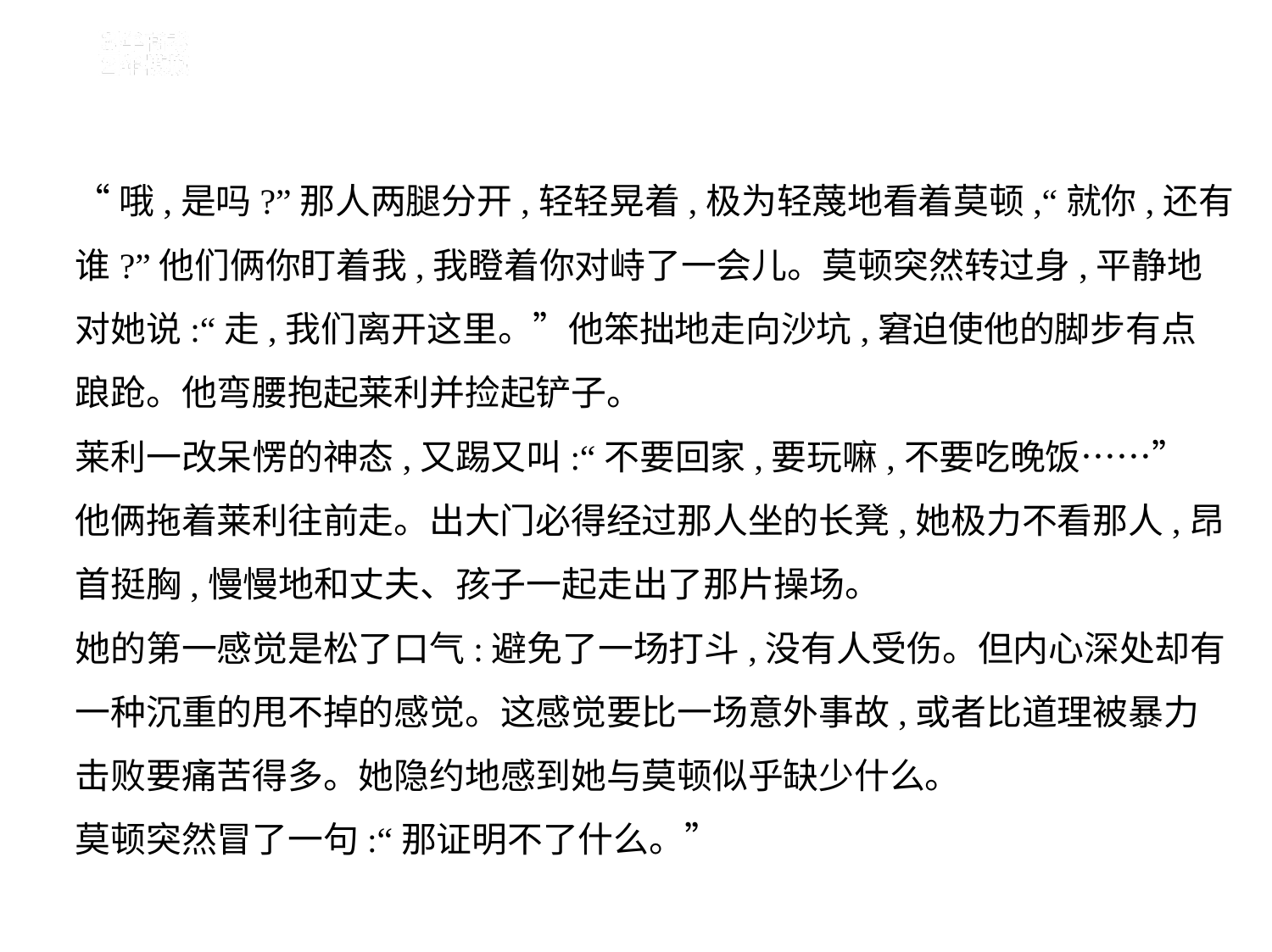

“哦,是吗?”那人两腿分开,轻轻晃着,极为轻蔑地看着莫顿,“就你,还有
谁?”他们俩你盯着我,我瞪着你对峙了一会儿。莫顿突然转过身,平静地
对她说:“走,我们离开这里。”他笨拙地走向沙坑,窘迫使他的脚步有点
踉跄。他弯腰抱起莱利并捡起铲子。
莱利一改呆愣的神态,又踢又叫:“不要回家,要玩嘛,不要吃晚饭……”
他俩拖着莱利往前走。出大门必得经过那人坐的长凳,她极力不看那人,昂
首挺胸,慢慢地和丈夫、孩子一起走出了那片操场。
她的第一感觉是松了口气:避免了一场打斗,没有人受伤。但内心深处却有
一种沉重的甩不掉的感觉。这感觉要比一场意外事故,或者比道理被暴力
击败要痛苦得多。她隐约地感到她与莫顿似乎缺少什么。
莫顿突然冒了一句:“那证明不了什么。”